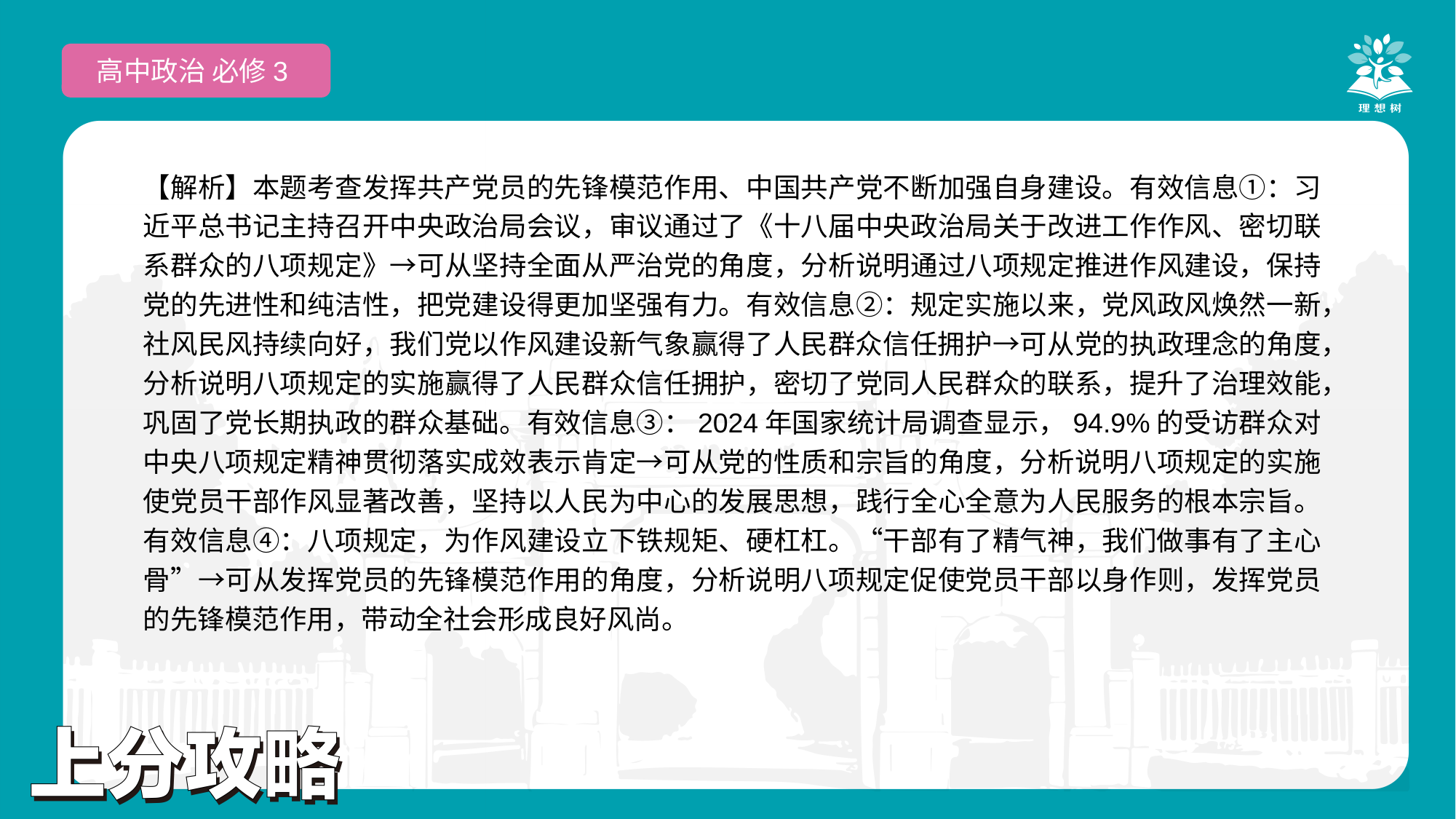

高中政治 必修3
【解析】本题考查发挥共产党员的先锋模范作用、中国共产党不断加强自身建设。有效信息①：习近平总书记主持召开中央政治局会议，审议通过了《十八届中央政治局关于改进工作作风、密切联系群众的八项规定》→可从坚持全面从严治党的角度，分析说明通过八项规定推进作风建设，保持党的先进性和纯洁性，把党建设得更加坚强有力。有效信息②：规定实施以来，党风政风焕然一新，社风民风持续向好，我们党以作风建设新气象赢得了人民群众信任拥护→可从党的执政理念的角度，分析说明八项规定的实施赢得了人民群众信任拥护，密切了党同人民群众的联系，提升了治理效能，巩固了党长期执政的群众基础。有效信息③：2024年国家统计局调查显示，94.9%的受访群众对中央八项规定精神贯彻落实成效表示肯定→可从党的性质和宗旨的角度，分析说明八项规定的实施使党员干部作风显著改善，坚持以人民为中心的发展思想，践行全心全意为人民服务的根本宗旨。有效信息④：八项规定，为作风建设立下铁规矩、硬杠杠。“干部有了精气神，我们做事有了主心骨”→可从发挥党员的先锋模范作用的角度，分析说明八项规定促使党员干部以身作则，发挥党员的先锋模范作用，带动全社会形成良好风尚。